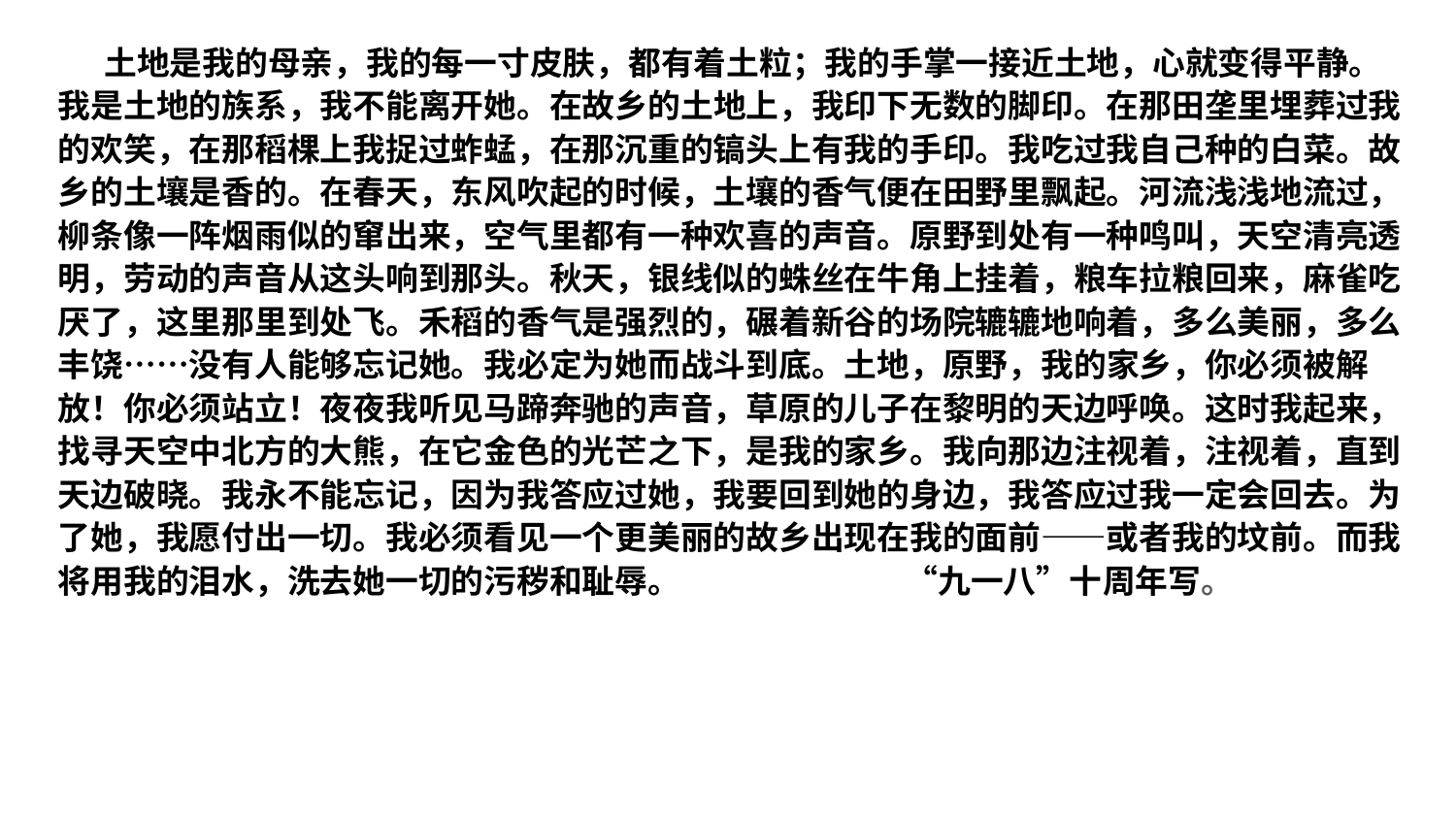

土地是我的母亲，我的每一寸皮肤，都有着土粒；我的手掌一接近土地，心就变得平静。我是土地的族系，我不能离开她。在故乡的土地上，我印下无数的脚印。在那田垄里埋葬过我的欢笑，在那稻棵上我捉过蚱蜢，在那沉重的镐头上有我的手印。我吃过我自己种的白菜。故乡的土壤是香的。在春天，东风吹起的时候，土壤的香气便在田野里飘起。河流浅浅地流过，柳条像一阵烟雨似的窜出来，空气里都有一种欢喜的声音。原野到处有一种鸣叫，天空清亮透明，劳动的声音从这头响到那头。秋天，银线似的蛛丝在牛角上挂着，粮车拉粮回来，麻雀吃厌了，这里那里到处飞。禾稻的香气是强烈的，碾着新谷的场院辘辘地响着，多么美丽，多么丰饶……没有人能够忘记她。我必定为她而战斗到底。土地，原野，我的家乡，你必须被解放！你必须站立！夜夜我听见马蹄奔驰的声音，草原的儿子在黎明的天边呼唤。这时我起来，找寻天空中北方的大熊，在它金色的光芒之下，是我的家乡。我向那边注视着，注视着，直到天边破晓。我永不能忘记，因为我答应过她，我要回到她的身边，我答应过我一定会回去。为了她，我愿付出一切。我必须看见一个更美丽的故乡出现在我的面前——或者我的坟前。而我将用我的泪水，洗去她一切的污秽和耻辱。                              “九一八”十周年写。